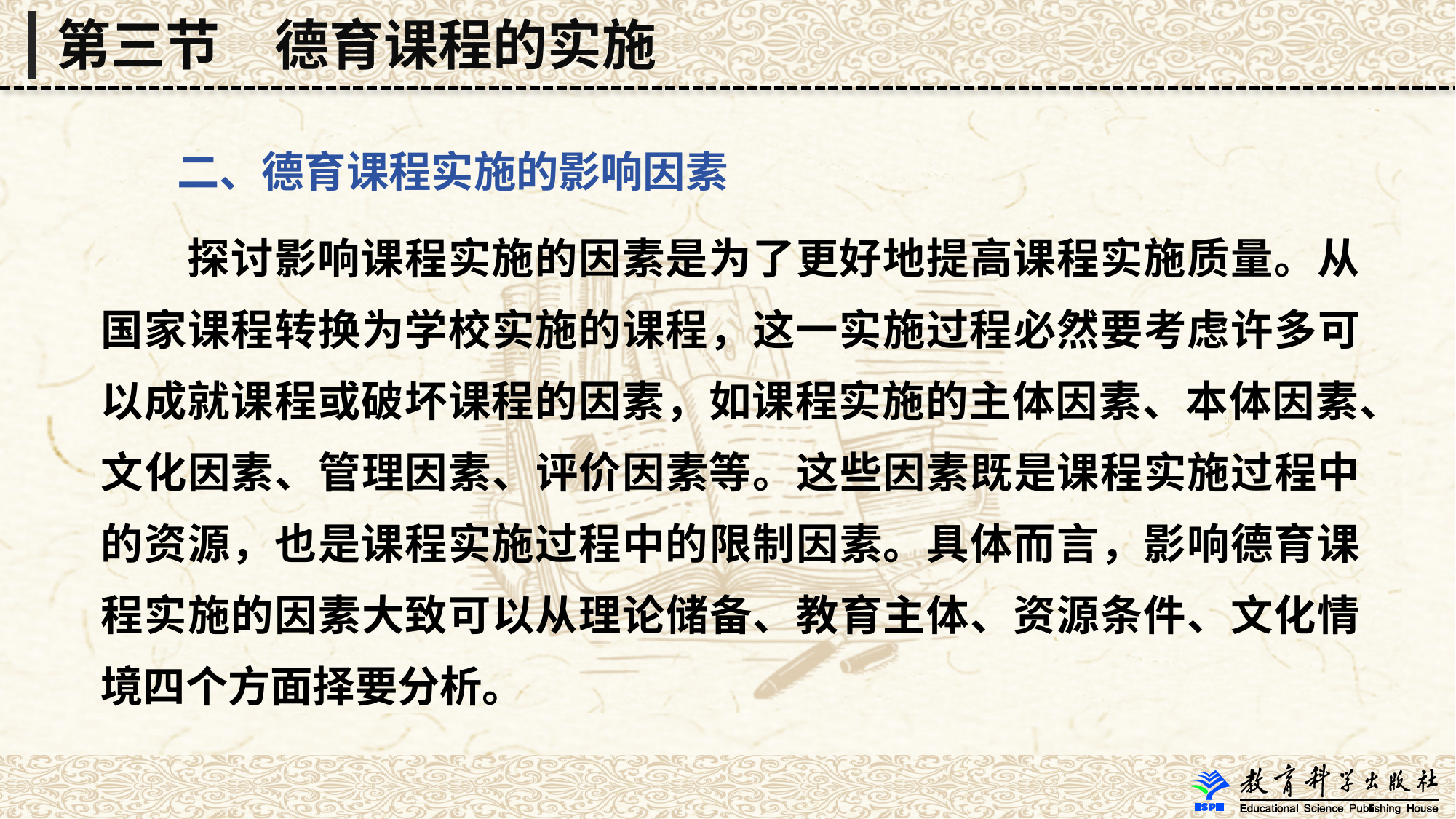

第三节　德育课程的实施
          二、德育课程实施的影响因素

       探讨影响课程实施的因素是为了更好地提高课程实施质量。从国家课程转换为学校实施的课程，这一实施过程必然要考虑许多可以成就课程或破坏课程的因素，如课程实施的主体因素、本体因素、文化因素、管理因素、评价因素等。这些因素既是课程实施过程中的资源，也是课程实施过程中的限制因素。具体而言，影响德育课程实施的因素大致可以从理论储备、教育主体、资源条件、文化情境四个方面择要分析。